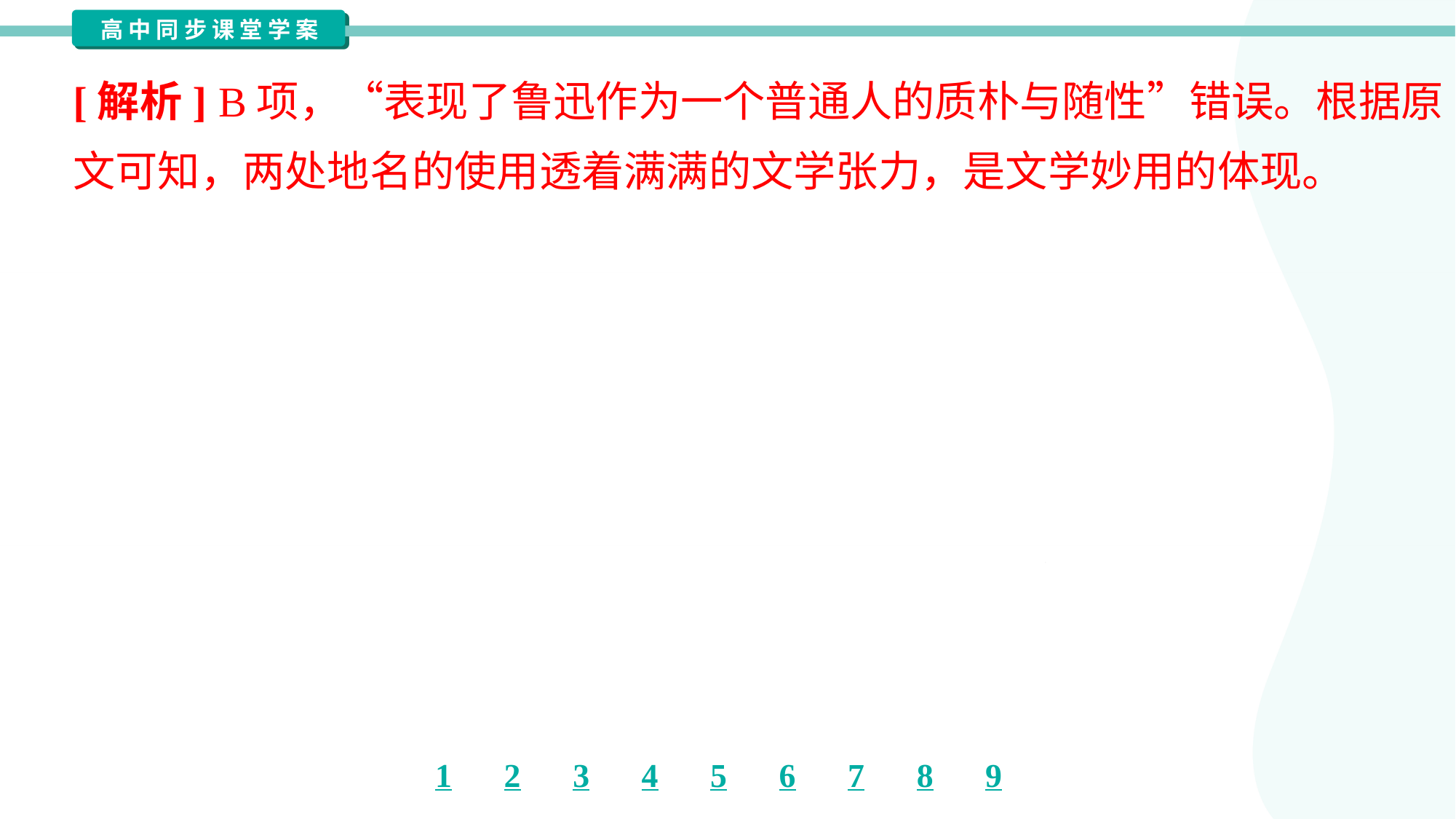

[解析] B项，“表现了鲁迅作为一个普通人的质朴与随性”错误。根据原
文可知，两处地名的使用透着满满的文学张力，是文学妙用的体现。